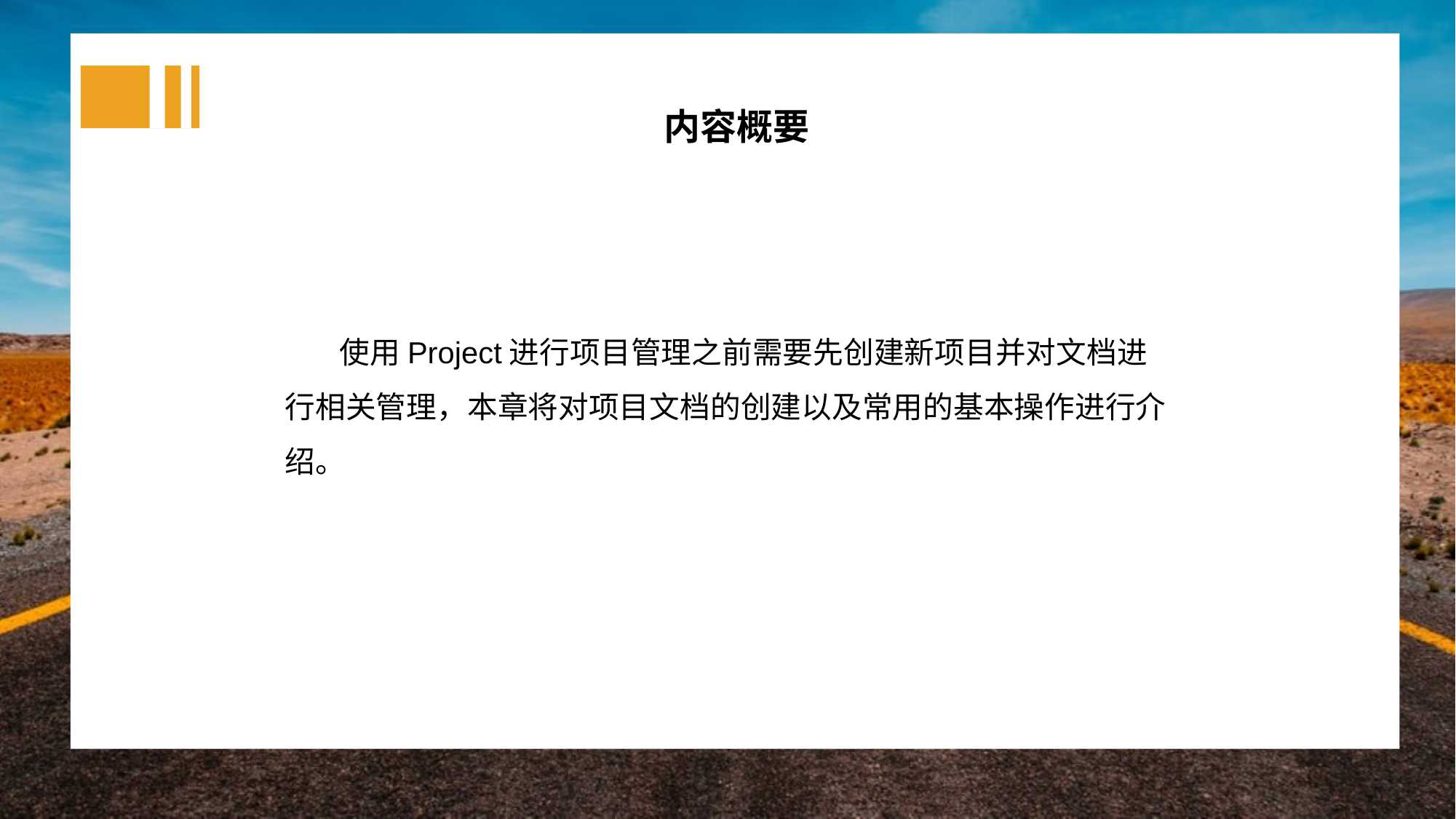

内容概要
使用Project进行项目管理之前需要先创建新项目并对文档进行相关管理，本章将对项目文档的创建以及常用的基本操作进行介绍。